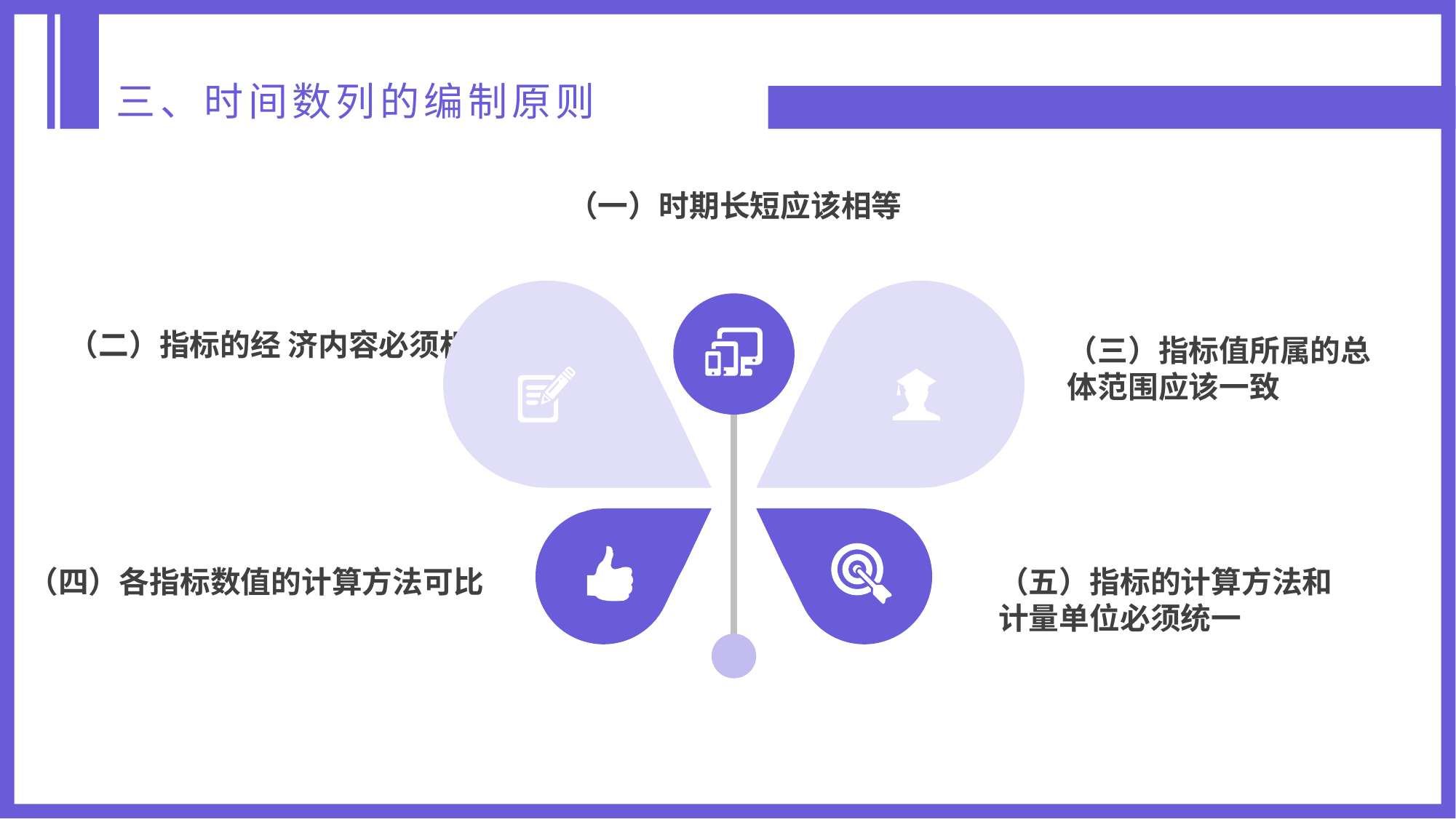

三、时间数列的编制原则
（一）时期长短应该相等

（二）指标的经 济内容必须相同
（三）指标值所属的总
体范围应该一致

（四）各指标数值的计算方法可比
（五）指标的计算方法和
计量单位必须统一